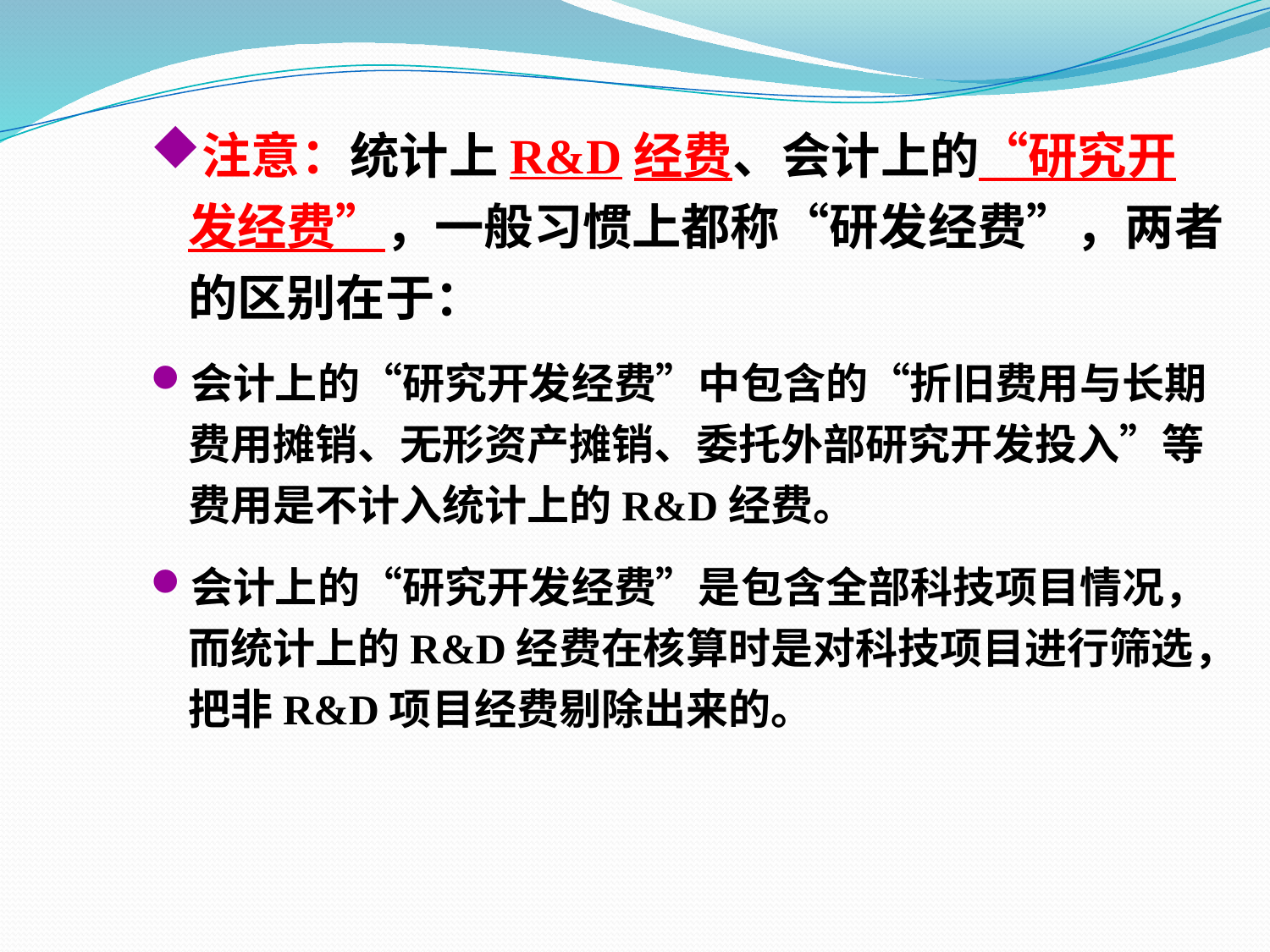

注意：统计上R&D经费、会计上的“研究开发经费”，一般习惯上都称“研发经费”，两者的区别在于：
会计上的“研究开发经费”中包含的“折旧费用与长期费用摊销、无形资产摊销、委托外部研究开发投入”等费用是不计入统计上的R&D经费。
会计上的“研究开发经费”是包含全部科技项目情况，而统计上的R&D经费在核算时是对科技项目进行筛选，把非R&D项目经费剔除出来的。

65